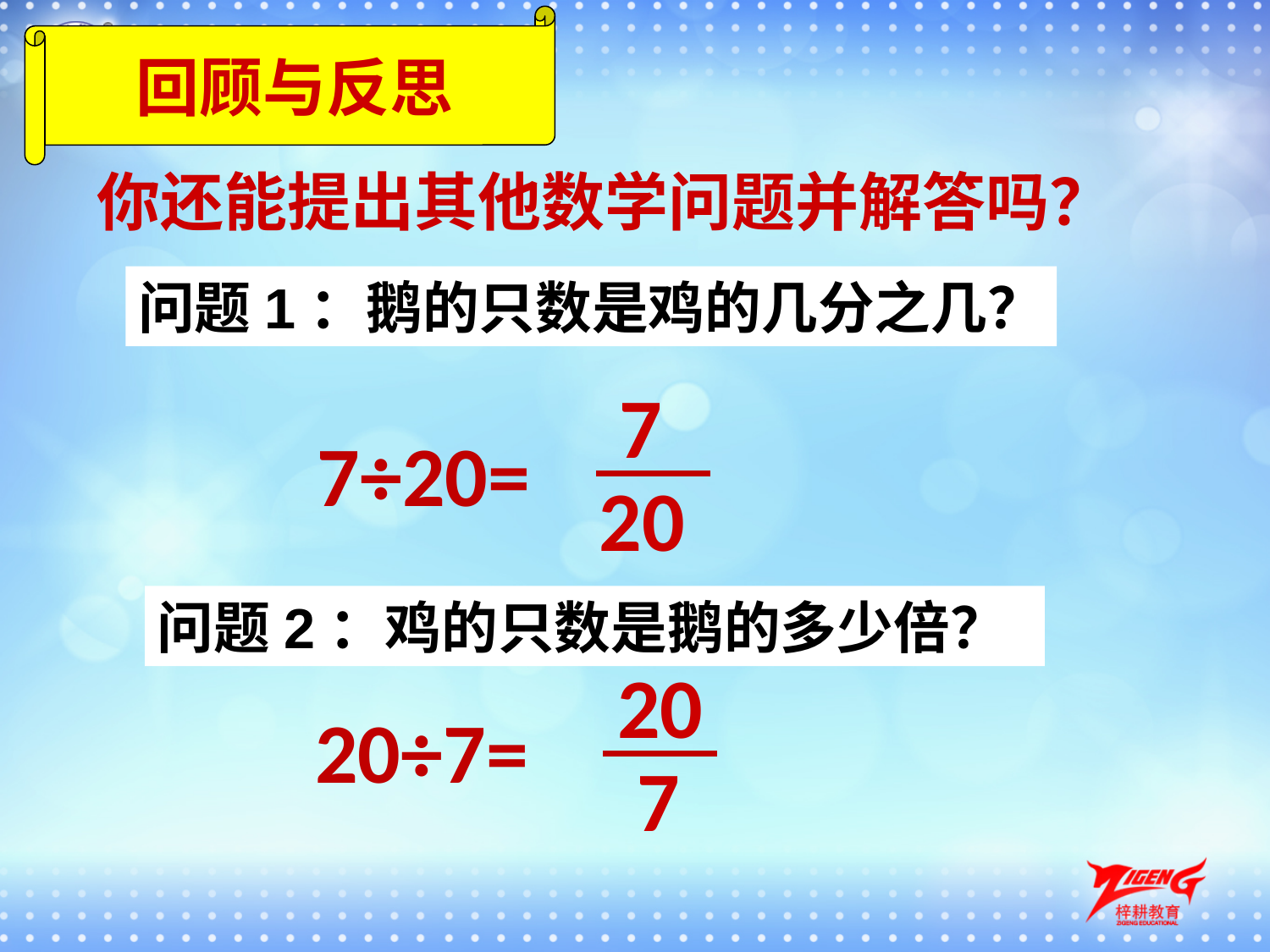

回顾与反思
你还能提出其他数学问题并解答吗？
问题1：鹅的只数是鸡的几分之几？
7
7÷20=
20
问题2：鸡的只数是鹅的多少倍？
20
20÷7=
7